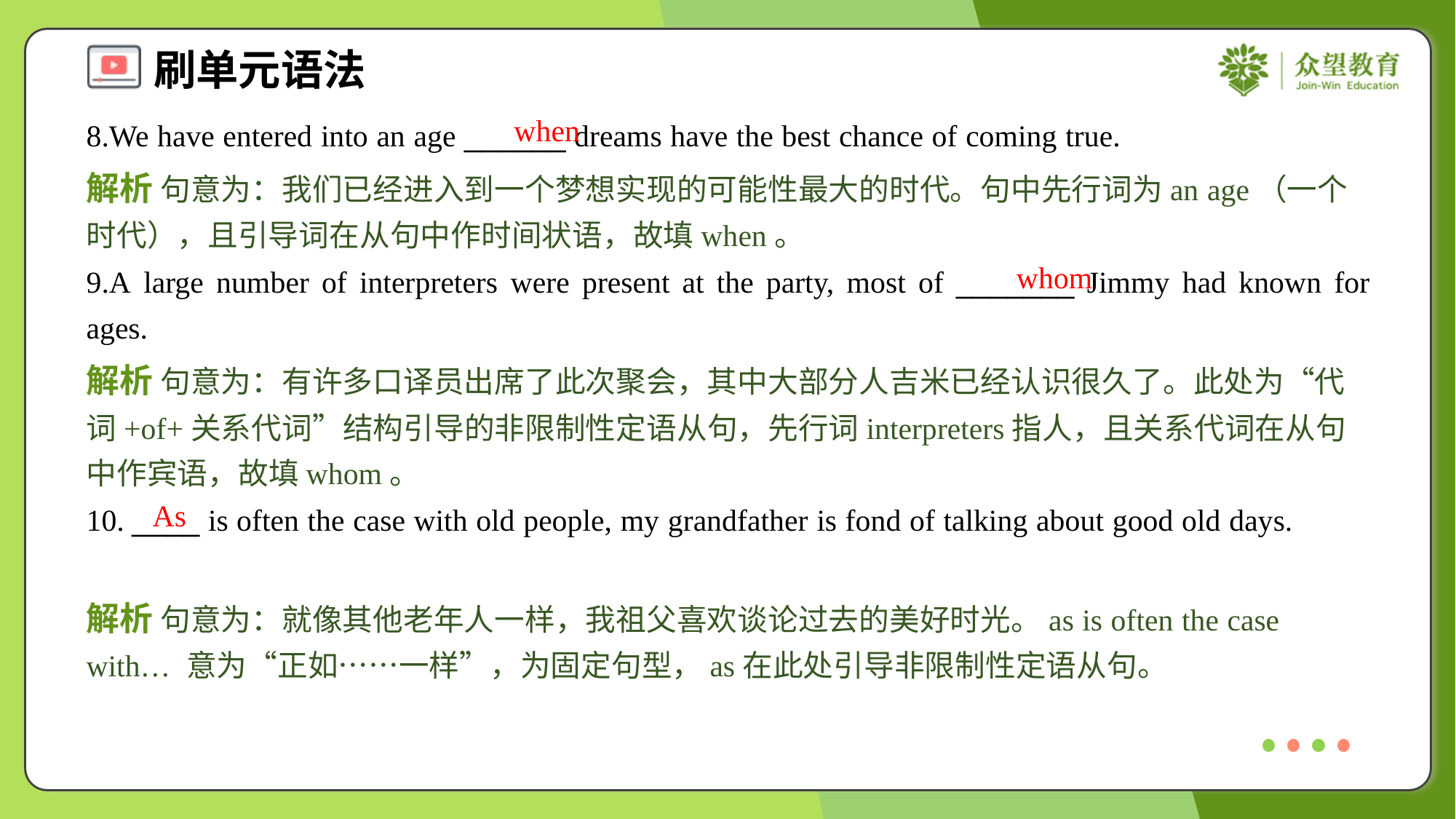

when
8.We have entered into an age ______ dreams have the best chance of coming true.
解析 句意为：我们已经进入到一个梦想实现的可能性最大的时代。句中先行词为an age（一个时代），且引导词在从句中作时间状语，故填when。
whom
9.A large number of interpreters were present at the party, most of _______ Jimmy had known for ages.
解析 句意为：有许多口译员出席了此次聚会，其中大部分人吉米已经认识很久了。此处为“代词+of+关系代词”结构引导的非限制性定语从句，先行词interpreters指人，且关系代词在从句中作宾语，故填whom。
As
10. ____ is often the case with old people, my grandfather is fond of talking about good old days.
解析 句意为：就像其他老年人一样，我祖父喜欢谈论过去的美好时光。as is often the case with… 意为“正如……一样”，为固定句型，as在此处引导非限制性定语从句。